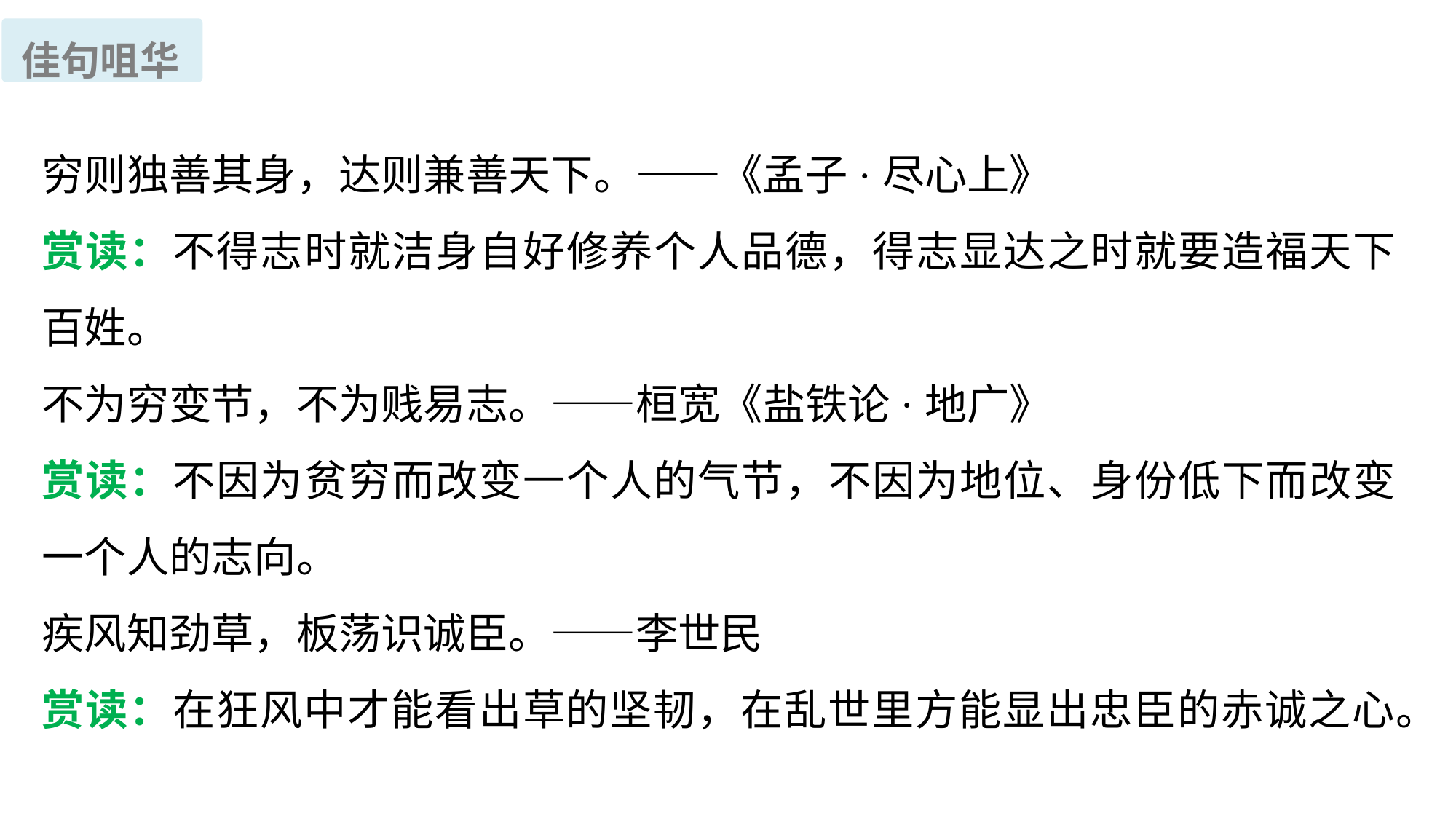

佳句咀华

穷则独善其身，达则兼善天下。——《孟子·尽心上》
赏读：不得志时就洁身自好修养个人品德，得志显达之时就要造福天下百姓。
不为穷变节，不为贱易志。——桓宽《盐铁论·地广》
赏读：不因为贫穷而改变一个人的气节，不因为地位、身份低下而改变一个人的志向。
疾风知劲草，板荡识诚臣。——李世民
赏读：在狂风中才能看出草的坚韧，在乱世里方能显出忠臣的赤诚之心。